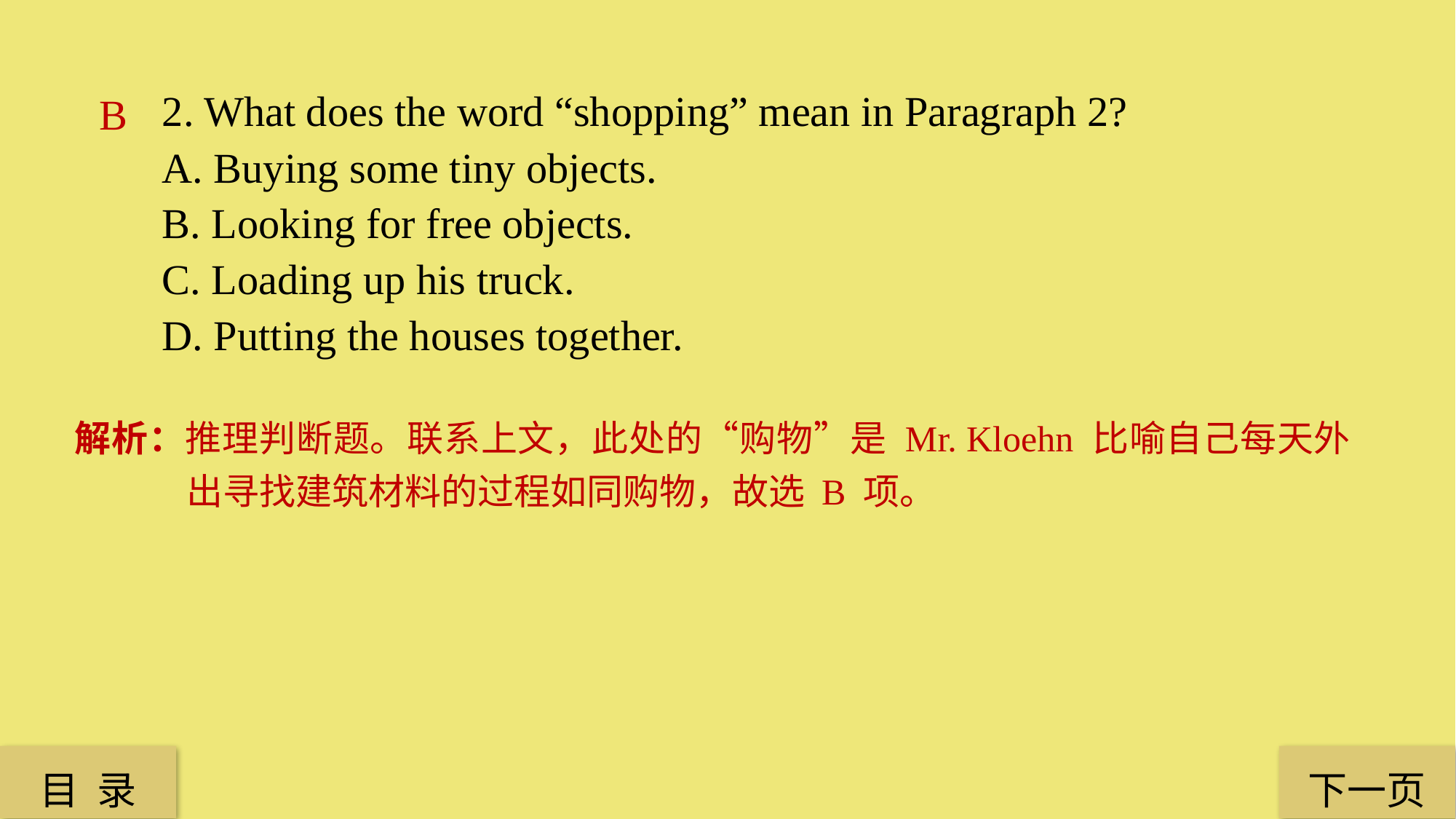

2. What does the word “shopping” mean in Paragraph 2?
A. Buying some tiny objects.
B. Looking for free objects.
C. Loading up his truck.
D. Putting the houses together.
B
解析：推理判断题。联系上文，此处的“购物”是 Mr. Kloehn 比喻自己每天外出寻找建筑材料的过程如同购物，故选 B 项。